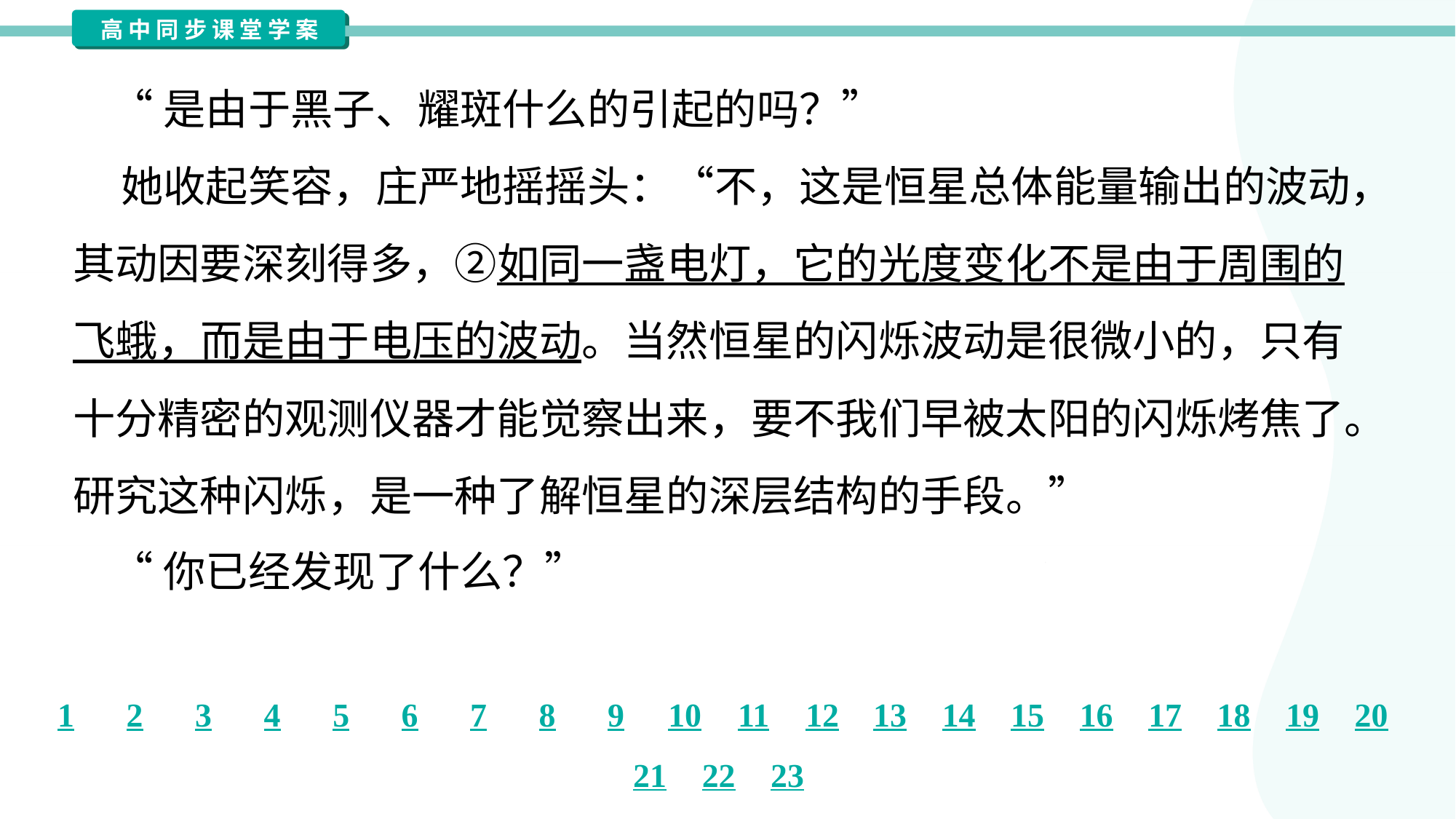

“是由于黑子、耀斑什么的引起的吗？”
    她收起笑容，庄严地摇摇头：“不，这是恒星总体能量输出的波动，
其动因要深刻得多，②如同一盏电灯，它的光度变化不是由于周围的
飞蛾，而是由于电压的波动。当然恒星的闪烁波动是很微小的，只有
十分精密的观测仪器才能觉察出来，要不我们早被太阳的闪烁烤焦了。
研究这种闪烁，是一种了解恒星的深层结构的手段。”
    “你已经发现了什么？”#1.1.18